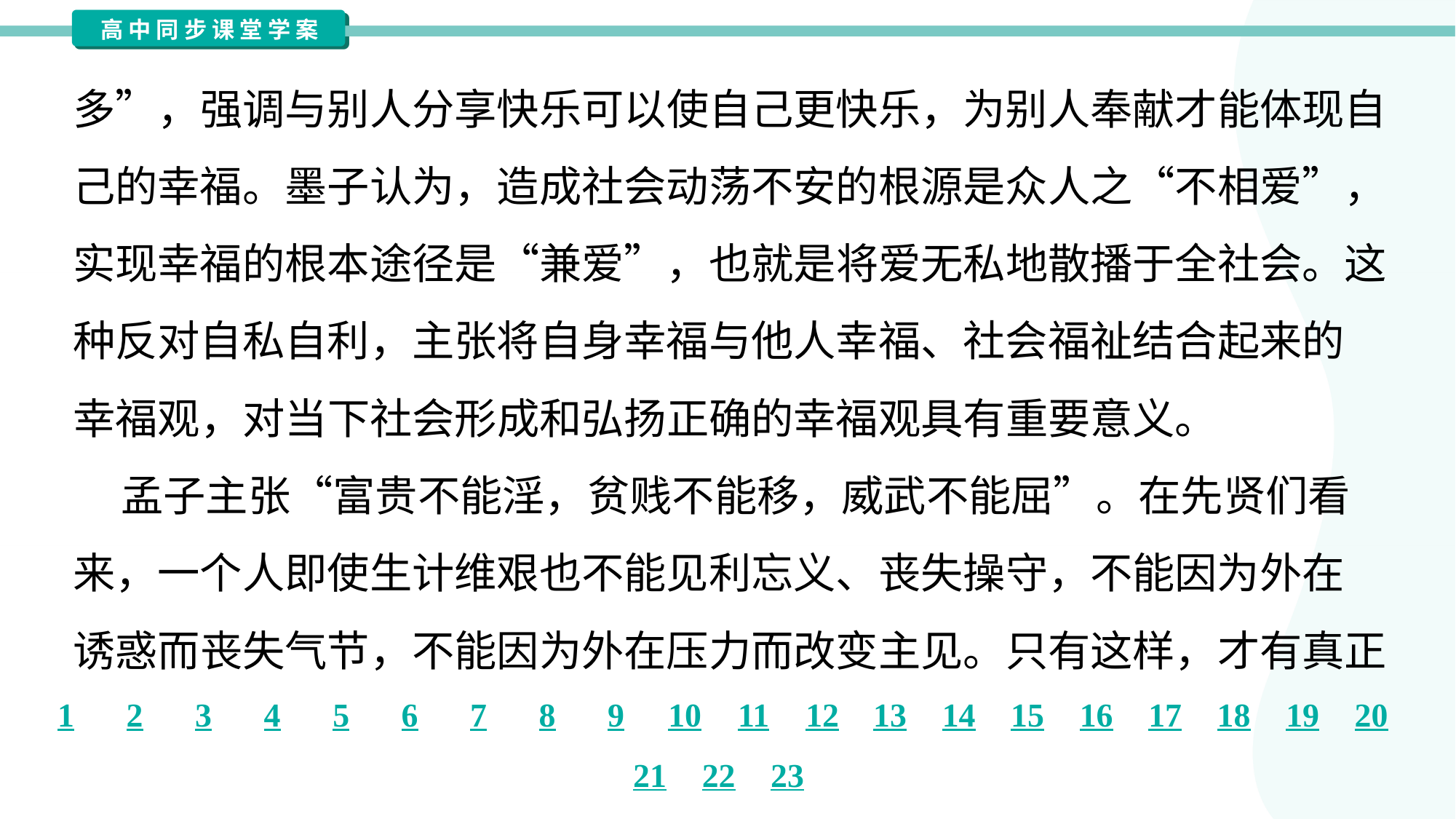

多”，强调与别人分享快乐可以使自己更快乐，为别人奉献才能体现自
己的幸福。墨子认为，造成社会动荡不安的根源是众人之“不相爱”，
实现幸福的根本途径是“兼爱”，也就是将爱无私地散播于全社会。这
种反对自私自利，主张将自身幸福与他人幸福、社会福祉结合起来的
幸福观，对当下社会形成和弘扬正确的幸福观具有重要意义。
    孟子主张“富贵不能淫，贫贱不能移，威武不能屈”。在先贤们看
来，一个人即使生计维艰也不能见利忘义、丧失操守，不能因为外在
诱惑而丧失气节，不能因为外在压力而改变主见。只有这样，才有真正